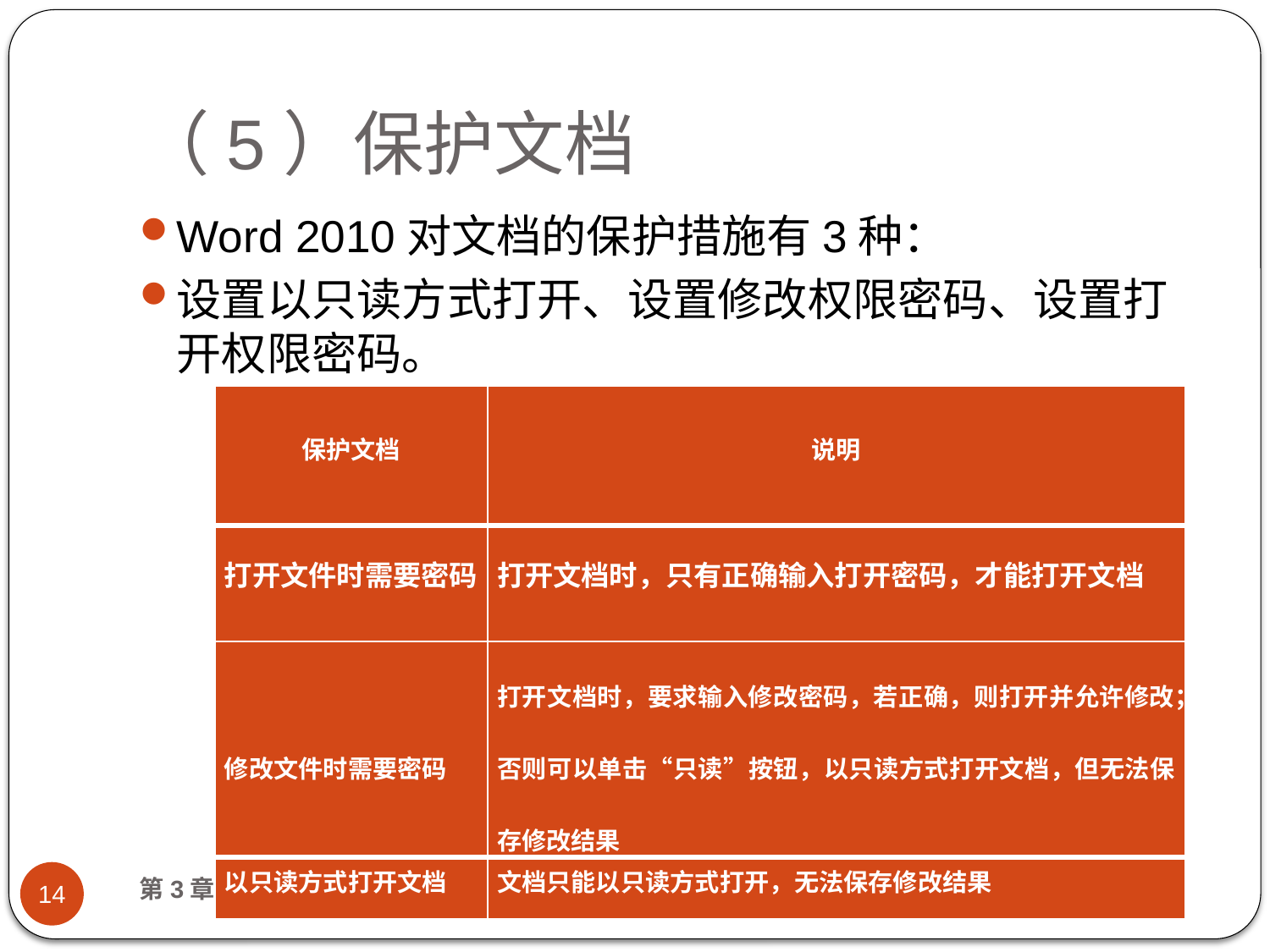

# （5）保护文档
Word 2010对文档的保护措施有3种：
设置以只读方式打开、设置修改权限密码、设置打开权限密码。
| 保护文档 | 说明 |
| --- | --- |
| 打开文件时需要密码 | 打开文档时，只有正确输入打开密码，才能打开文档 |
| 修改文件时需要密码 | 打开文档时，要求输入修改密码，若正确，则打开并允许修改；否则可以单击“只读”按钮，以只读方式打开文档，但无法保存修改结果 |
| 以只读方式打开文档 | 文档只能以只读方式打开，无法保存修改结果 |
第3章 文字处理软件Word 2010
14